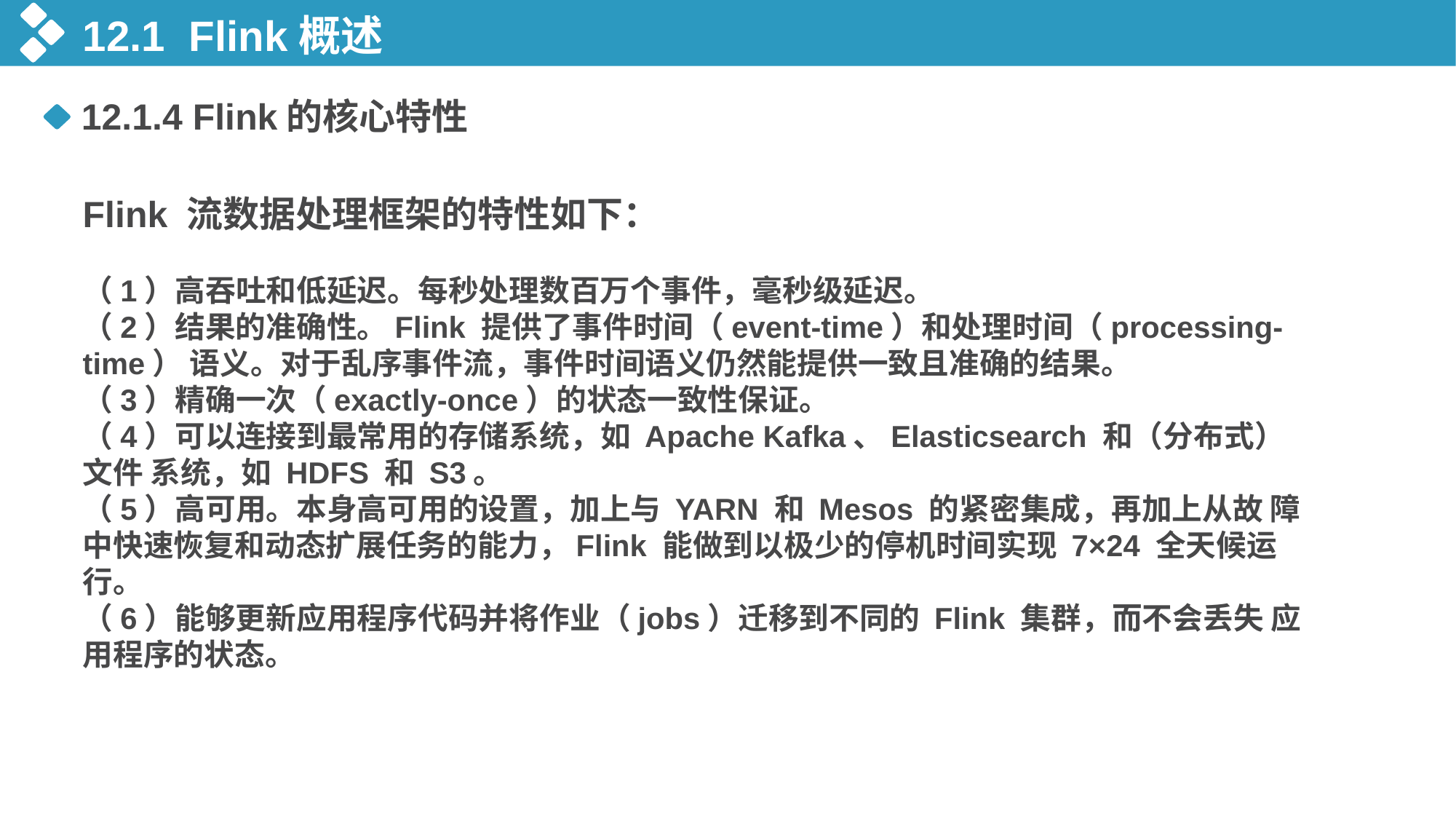

12.1  Flink概述
12.1.4 Flink的核心特性

Flink 流数据处理框架的特性如下：

（1）高吞吐和低延迟。每秒处理数百万个事件，毫秒级延迟。
（2）结果的准确性。Flink 提供了事件时间（event-time）和处理时间（processing-time） 语义。对于乱序事件流，事件时间语义仍然能提供一致且准确的结果。
（3）精确一次（exactly-once）的状态一致性保证。
（4）可以连接到最常用的存储系统，如 Apache Kafka、Elasticsearch 和（分布式）文件 系统，如 HDFS 和 S3。
（5）高可用。本身高可用的设置，加上与 YARN 和 Mesos 的紧密集成，再加上从故 障中快速恢复和动态扩展任务的能力，Flink 能做到以极少的停机时间实现 7×24 全天候运 行。
（6）能够更新应用程序代码并将作业（jobs）迁移到不同的 Flink 集群，而不会丢失 应用程序的状态。